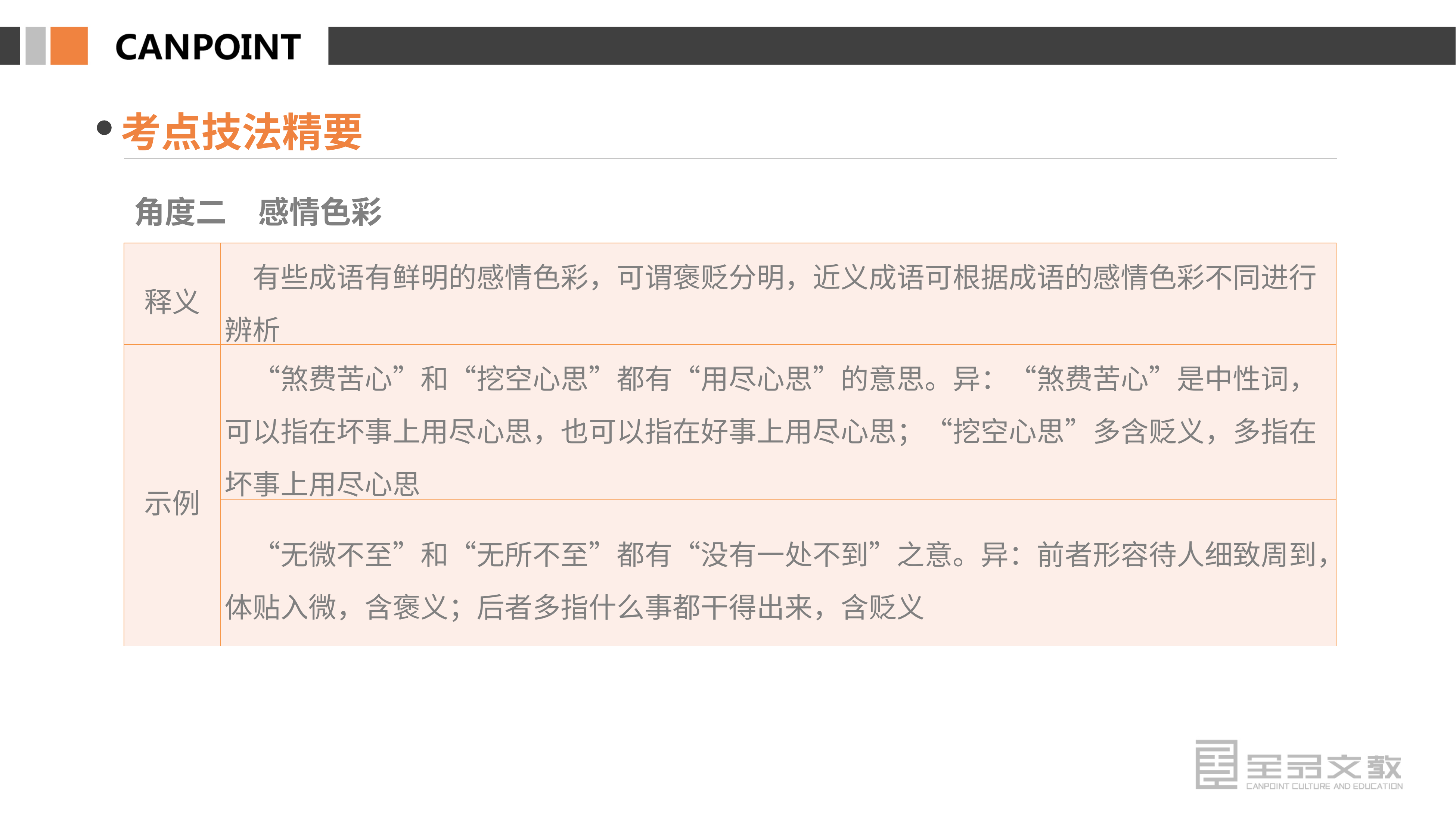

考点技法精要

角度二　感情色彩
| 释义 | 有些成语有鲜明的感情色彩，可谓褒贬分明，近义成语可根据成语的感情色彩不同进行辨析 |
| --- | --- |
| 示例 | “煞费苦心”和“挖空心思”都有“用尽心思”的意思。异：“煞费苦心”是中性词，可以指在坏事上用尽心思，也可以指在好事上用尽心思；“挖空心思”多含贬义，多指在坏事上用尽心思 |
|  | “无微不至”和“无所不至”都有“没有一处不到”之意。异：前者形容待人细致周到，体贴入微，含褒义；后者多指什么事都干得出来，含贬义 |